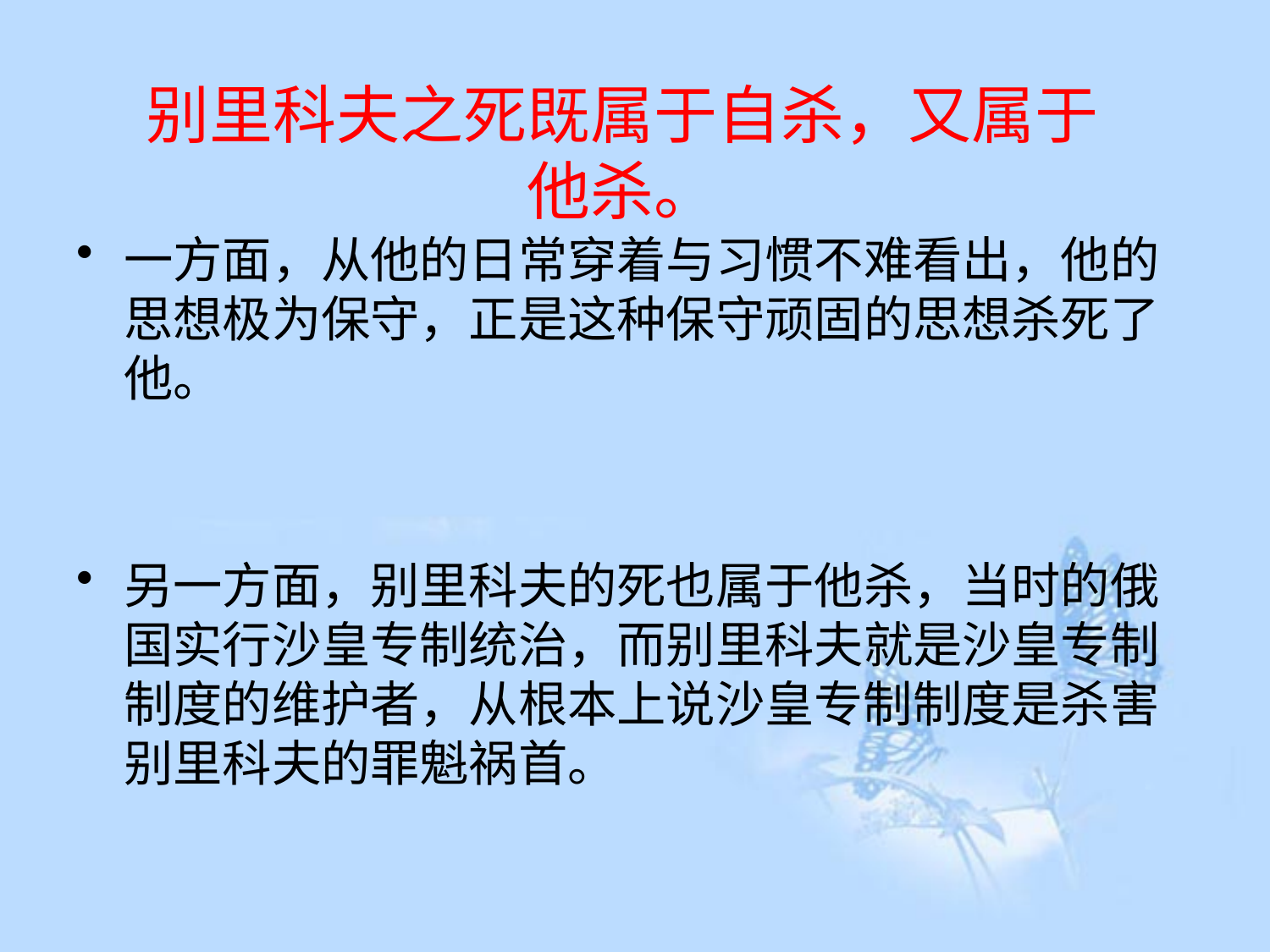

# 别里科夫之死既属于自杀，又属于他杀。
一方面，从他的日常穿着与习惯不难看出，他的思想极为保守，正是这种保守顽固的思想杀死了他。
另一方面，别里科夫的死也属于他杀，当时的俄国实行沙皇专制统治，而别里科夫就是沙皇专制制度的维护者，从根本上说沙皇专制制度是杀害别里科夫的罪魁祸首。